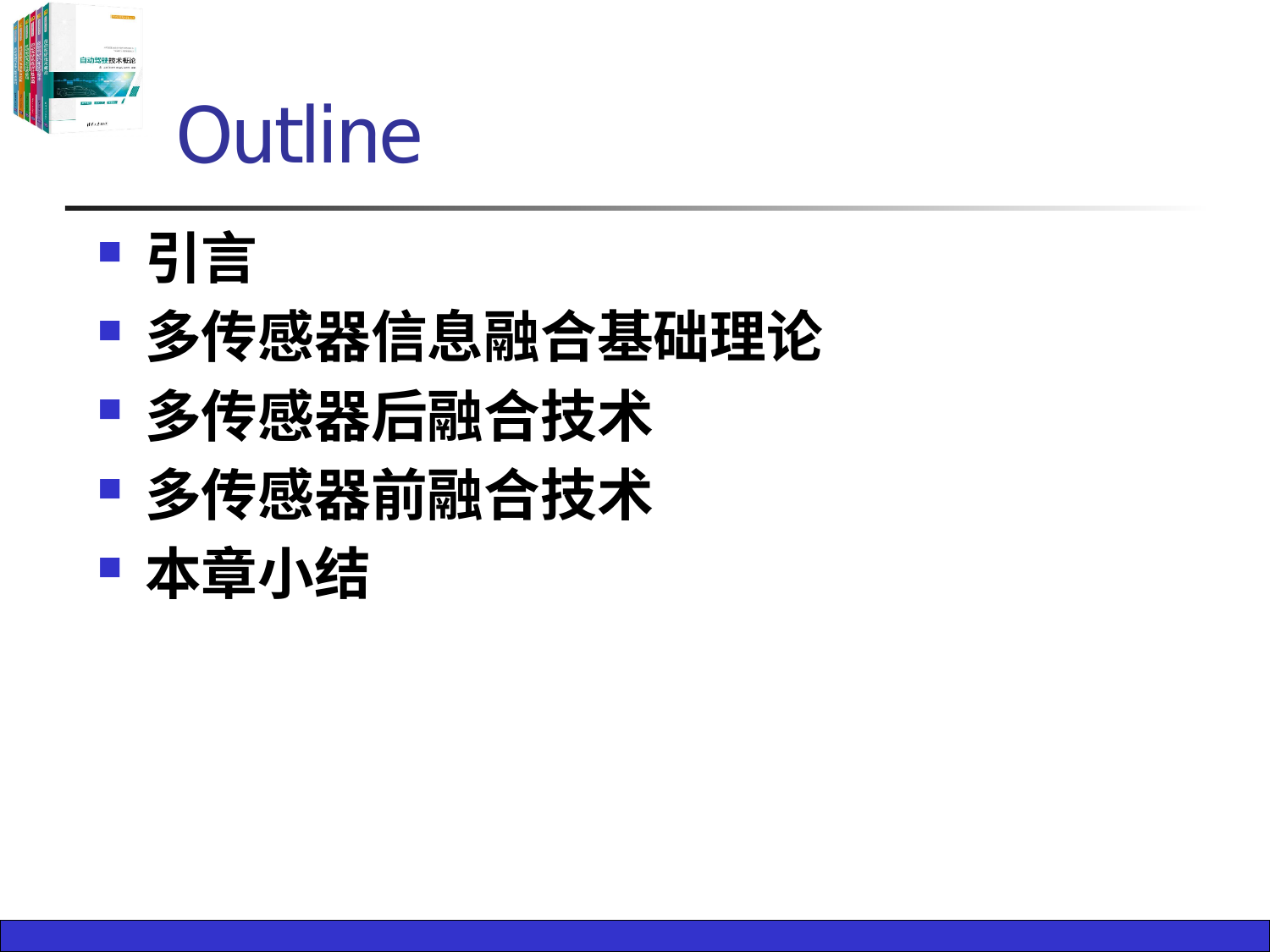

# Outline
引言
多传感器信息融合基础理论
多传感器后融合技术
多传感器前融合技术
本章小结